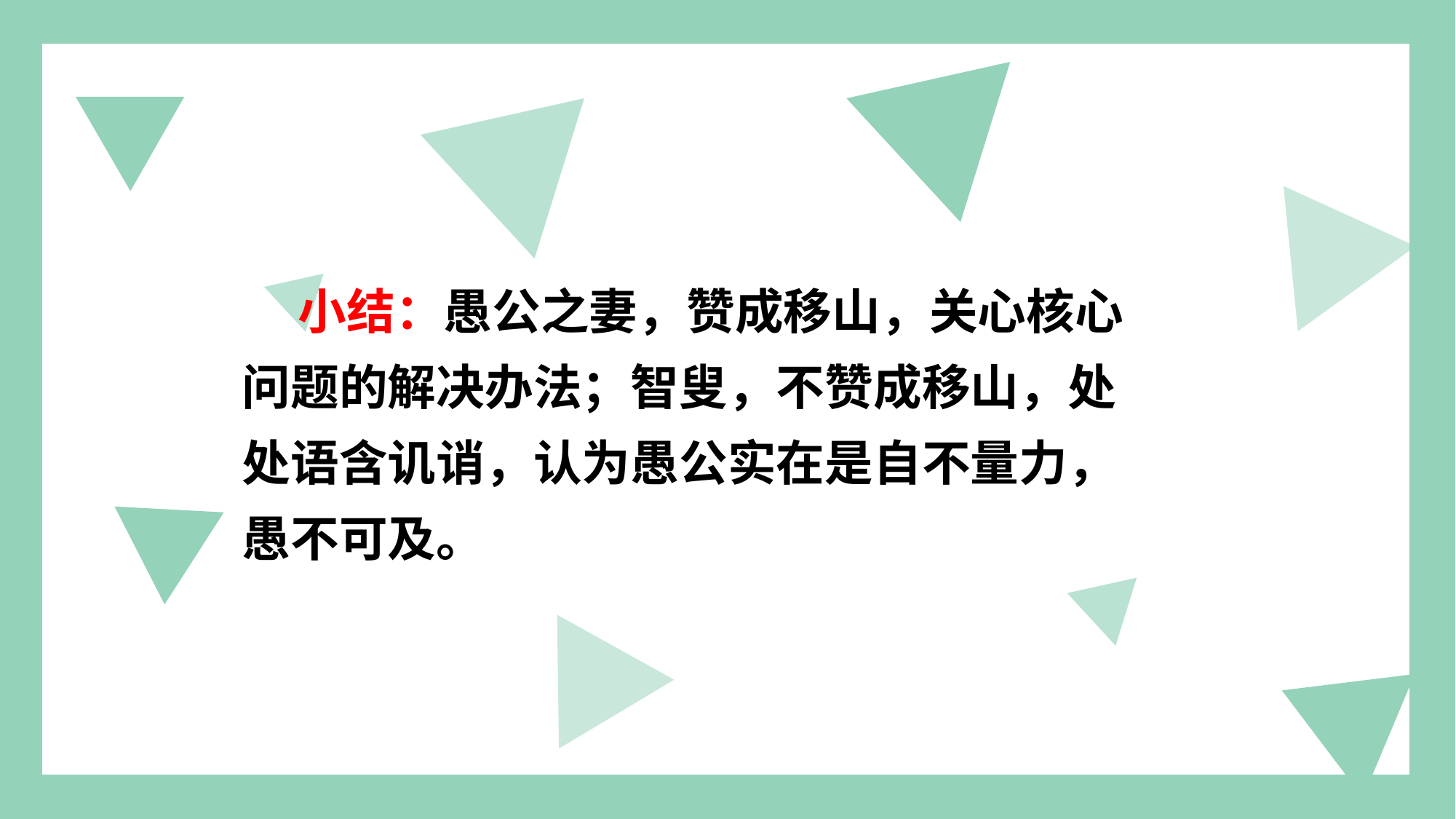

小结：愚公之妻，赞成移山，关心核心问题的解决办法；智叟，不赞成移山，处处语含讥诮，认为愚公实在是自不量力，愚不可及。